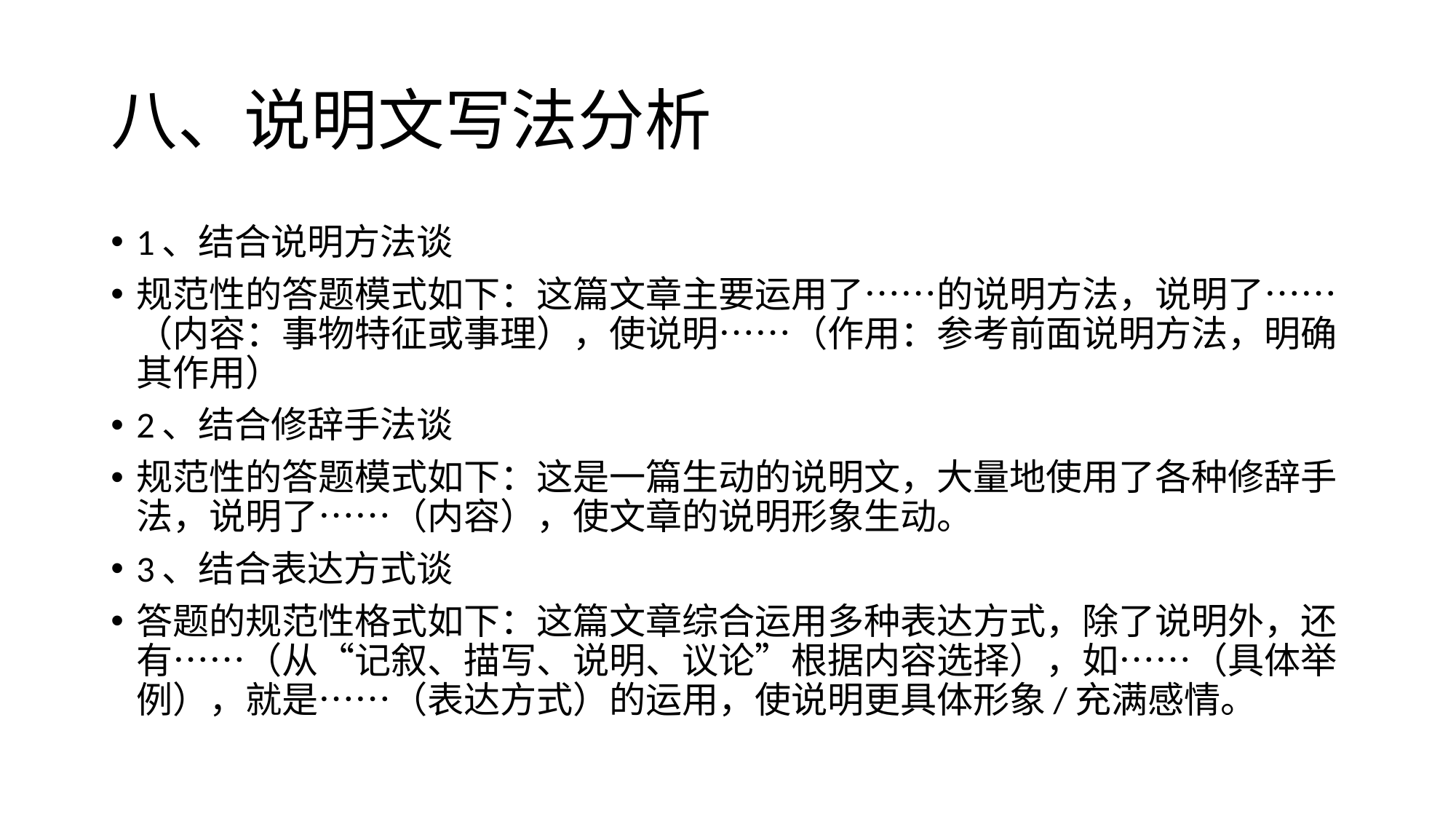

# 八、说明文写法分析
1、结合说明方法谈
规范性的答题模式如下：这篇文章主要运用了……的说明方法，说明了……（内容：事物特征或事理），使说明……（作用：参考前面说明方法，明确其作用）
2、结合修辞手法谈
规范性的答题模式如下：这是一篇生动的说明文，大量地使用了各种修辞手法，说明了……（内容），使文章的说明形象生动。
3、结合表达方式谈
答题的规范性格式如下：这篇文章综合运用多种表达方式，除了说明外，还有……（从“记叙、描写、说明、议论”根据内容选择），如……（具体举例），就是……（表达方式）的运用，使说明更具体形象/充满感情。